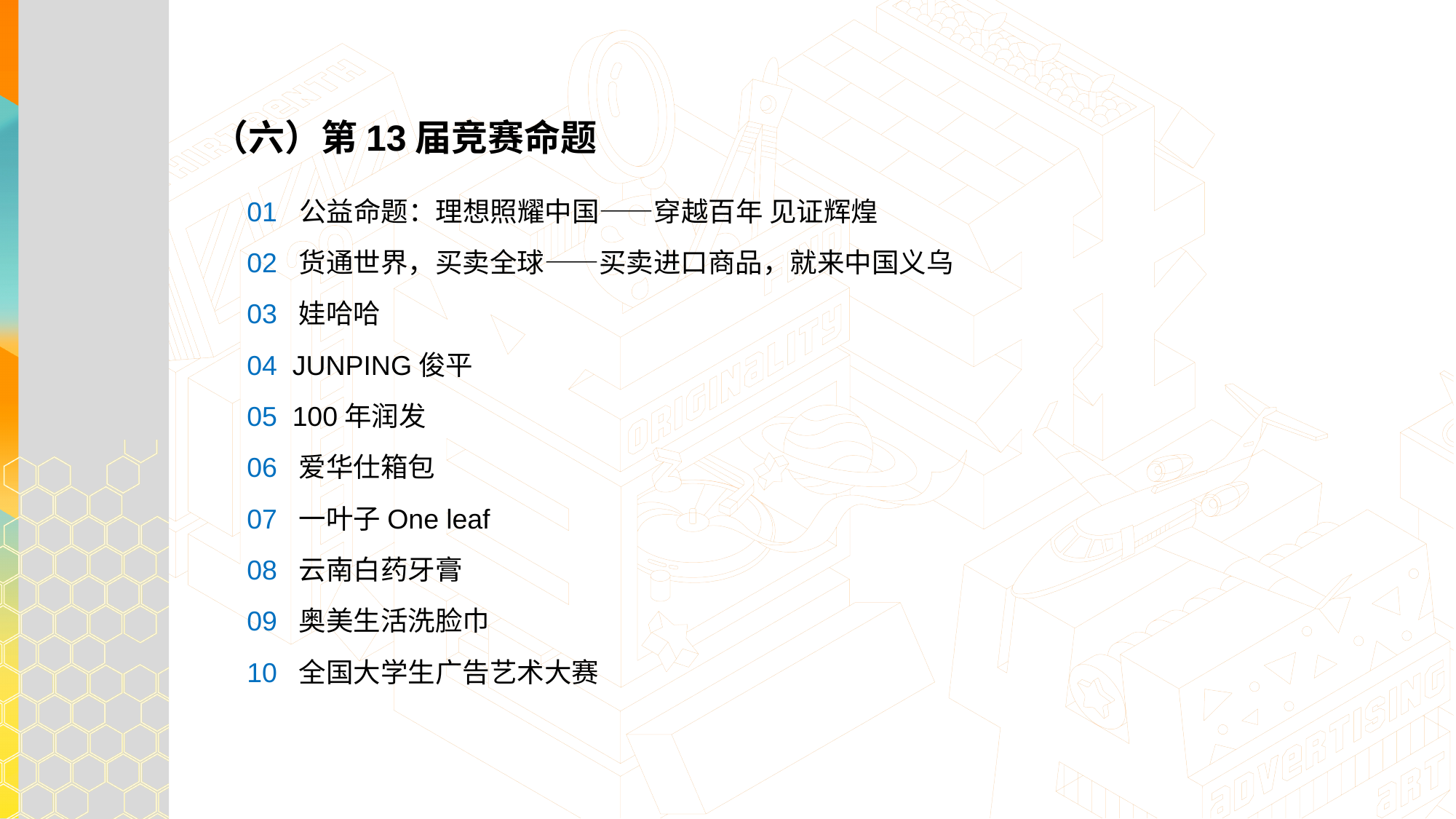

（六）第13届竞赛命题
01  公益命题：理想照耀中国——穿越百年 见证辉煌
02  货通世界，买卖全球——买卖进口商品，就来中国义乌
03  娃哈哈
04  JUNPING俊平
05  100年润发
06  爱华仕箱包
07  一叶子One leaf
08  云南白药牙膏
09  奥美生活洗脸巾
10  全国大学生广告艺术大赛